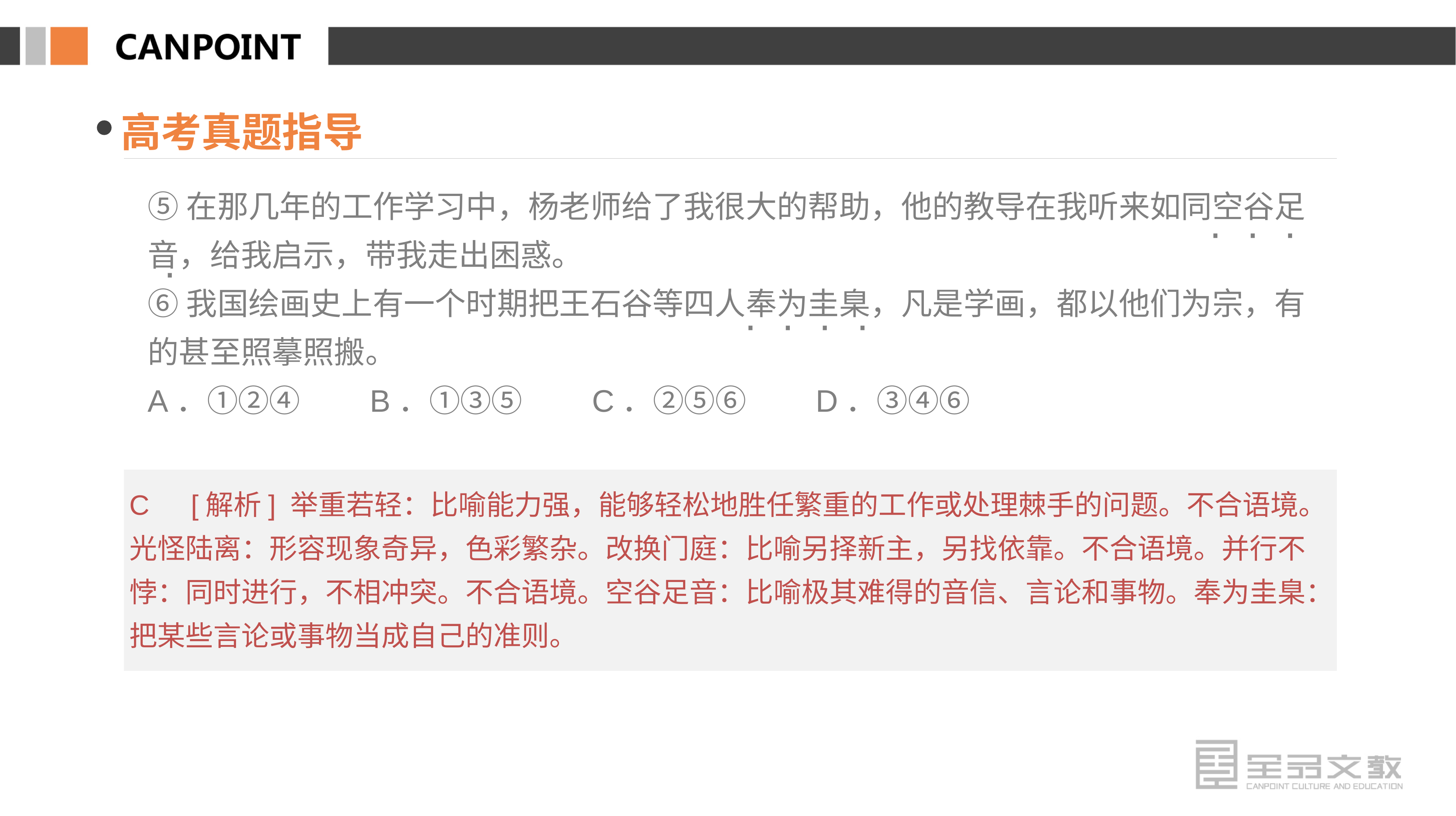

高考真题指导

⑤在那几年的工作学习中，杨老师给了我很大的帮助，他的教导在我听来如同空谷足音，给我启示，带我走出困惑。
⑥我国绘画史上有一个时期把王石谷等四人奉为圭臬，凡是学画，都以他们为宗，有的甚至照摹照搬。
A．①②④　　B．①③⑤　　C．②⑤⑥　　D．③④⑥
·  ·  ·
·
·  ·  ·  ·

C　[解析] 举重若轻：比喻能力强，能够轻松地胜任繁重的工作或处理棘手的问题。不合语境。光怪陆离：形容现象奇异，色彩繁杂。改换门庭：比喻另择新主，另找依靠。不合语境。并行不悖：同时进行，不相冲突。不合语境。空谷足音：比喻极其难得的音信、言论和事物。奉为圭臬：把某些言论或事物当成自己的准则。